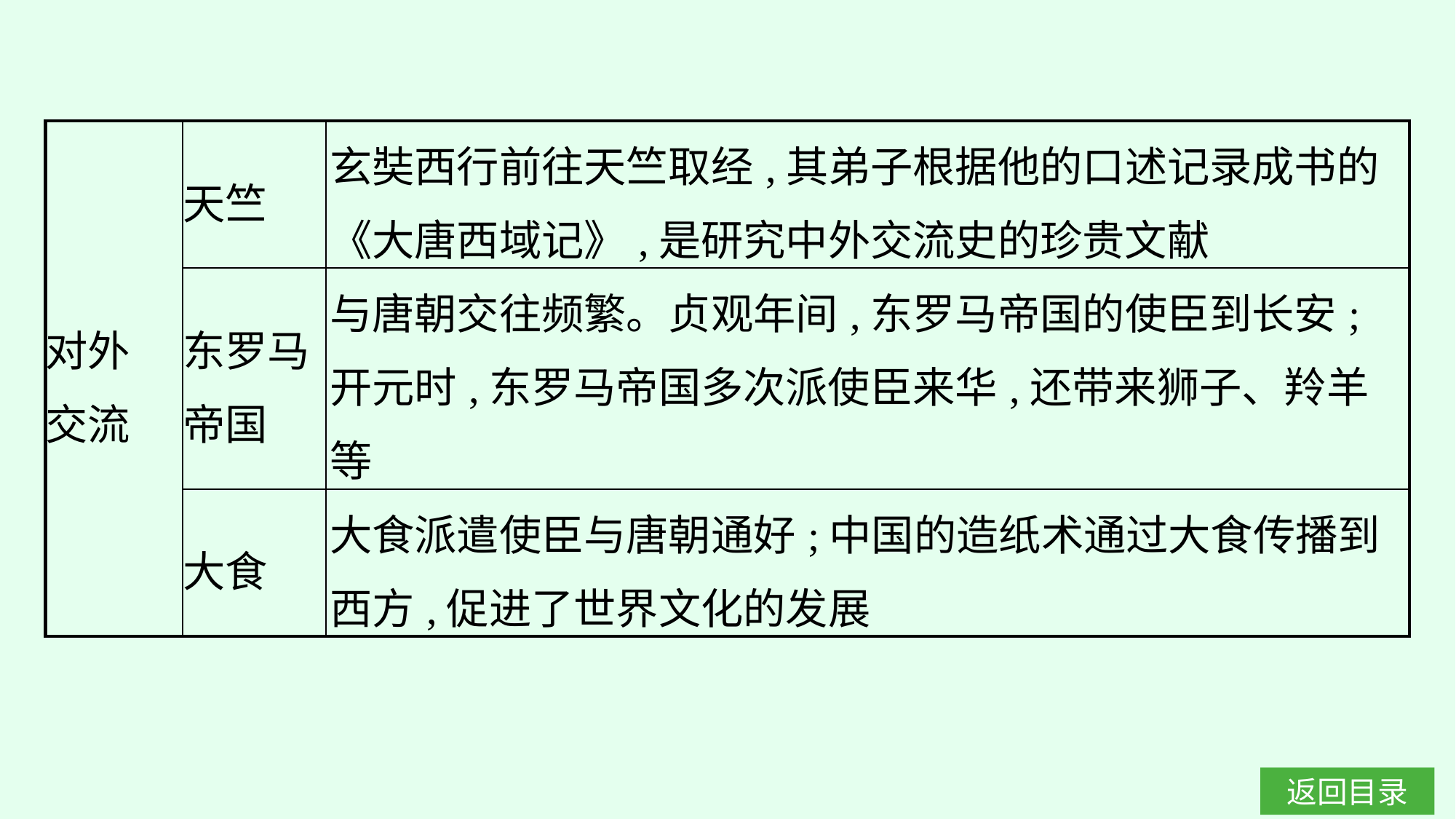

| 对外 交流 | 天竺 | 玄奘西行前往天竺取经,其弟子根据他的口述记录成书的《大唐西域记》,是研究中外交流史的珍贵文献 |
| --- | --- | --- |
|  | 东罗马帝国 | 与唐朝交往频繁。贞观年间,东罗马帝国的使臣到长安;开元时,东罗马帝国多次派使臣来华,还带来狮子、羚羊等 |
|  | 大食 | 大食派遣使臣与唐朝通好;中国的造纸术通过大食传播到西方,促进了世界文化的发展 |